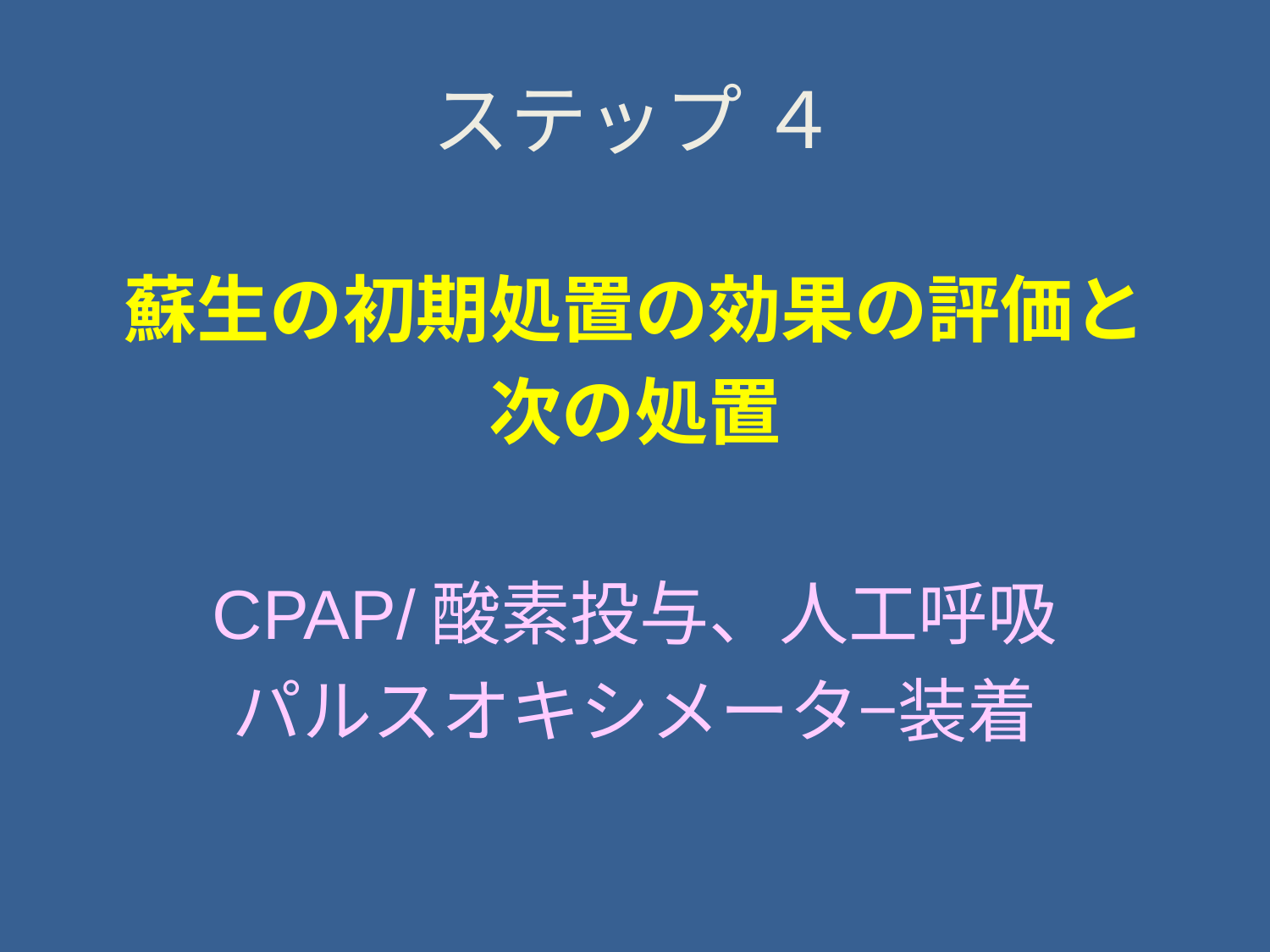

# ステップ ４

蘇生の初期処置の効果の評価と
次の処置

CPAP/酸素投与、人工呼吸
パルスオキシメータ−装着